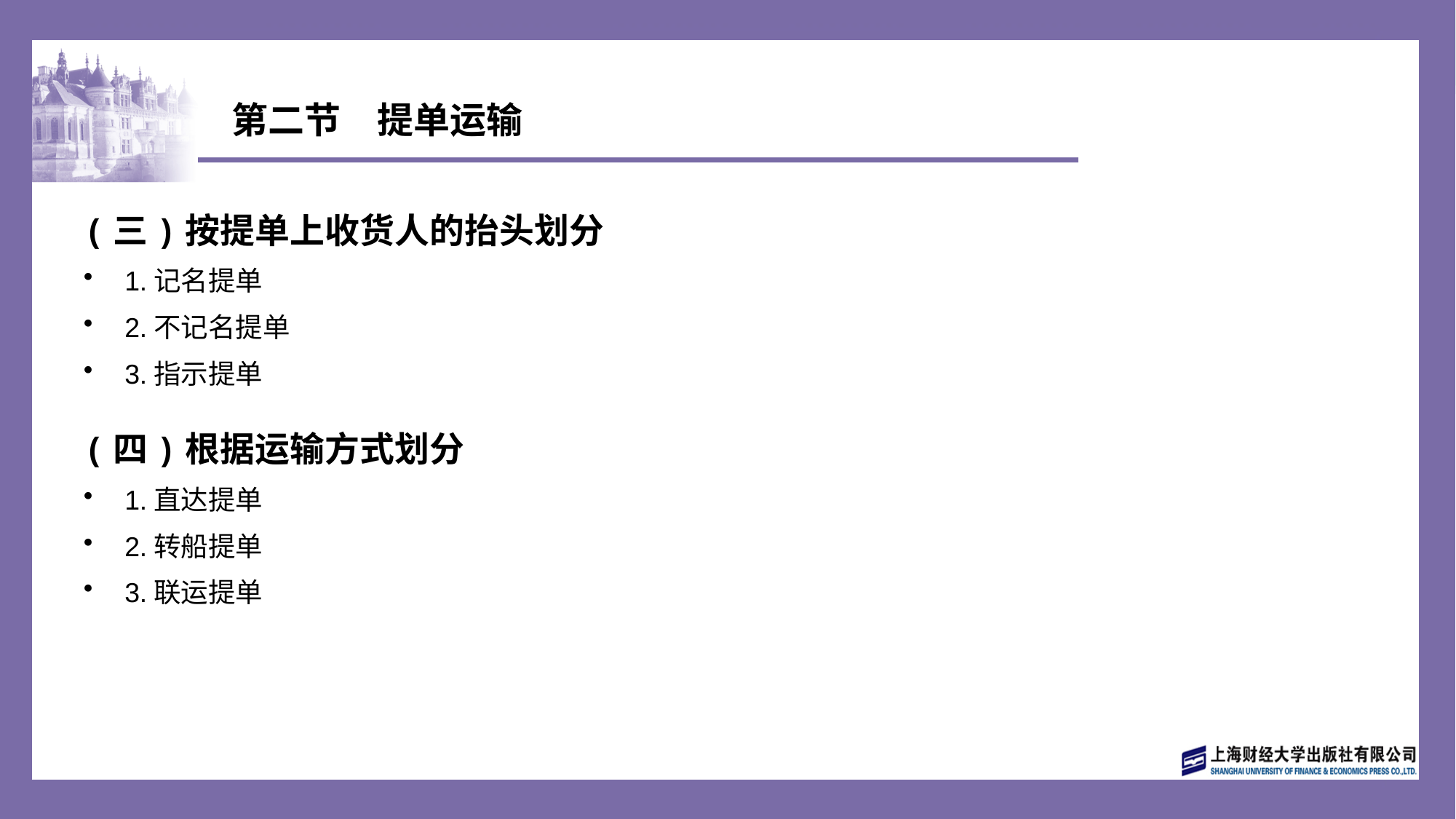

# 第二节　提单运输
(三)按提单上收货人的抬头划分
1.记名提单
2.不记名提单
3.指示提单
(四)根据运输方式划分
1.直达提单
2.转船提单
3.联运提单